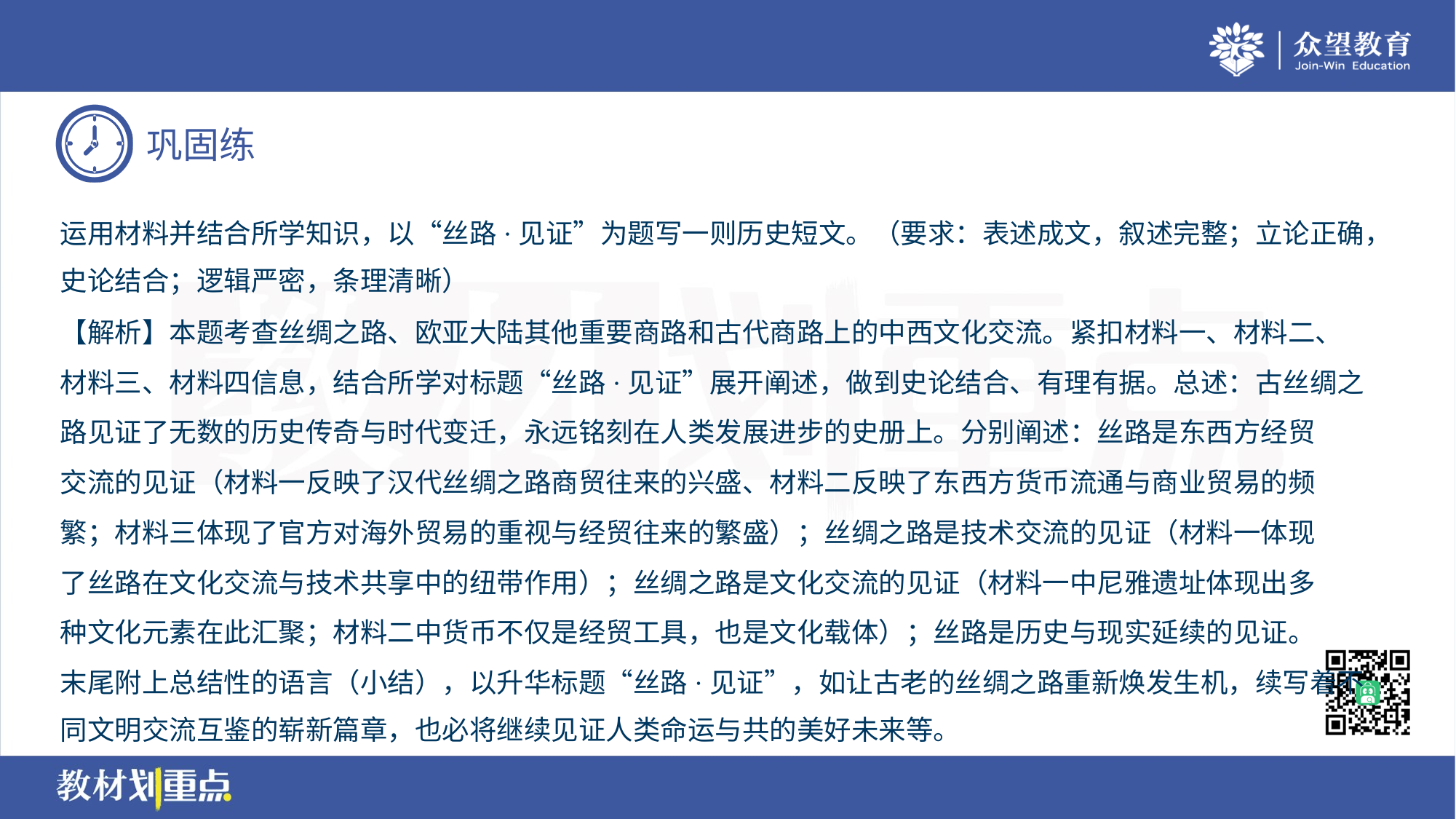

运用材料并结合所学知识，以“丝路·见证”为题写一则历史短文。（要求：表述成文，叙述完整；立论正确，
史论结合；逻辑严密，条理清晰）
【解析】本题考查丝绸之路、欧亚大陆其他重要商路和古代商路上的中西文化交流。紧扣材料一、材料二、
材料三、材料四信息，结合所学对标题“丝路·见证”展开阐述，做到史论结合、有理有据。总述：古丝绸之
路见证了无数的历史传奇与时代变迁，永远铭刻在人类发展进步的史册上。分别阐述：丝路是东西方经贸
交流的见证（材料一反映了汉代丝绸之路商贸往来的兴盛、材料二反映了东西方货币流通与商业贸易的频
繁；材料三体现了官方对海外贸易的重视与经贸往来的繁盛）；丝绸之路是技术交流的见证（材料一体现
了丝路在文化交流与技术共享中的纽带作用）；丝绸之路是文化交流的见证（材料一中尼雅遗址体现出多
种文化元素在此汇聚；材料二中货币不仅是经贸工具，也是文化载体）；丝路是历史与现实延续的见证。
末尾附上总结性的语言（小结），以升华标题“丝路·见证”，如让古老的丝绸之路重新焕发生机，续写着不
同文明交流互鉴的崭新篇章，也必将继续见证人类命运与共的美好未来等。